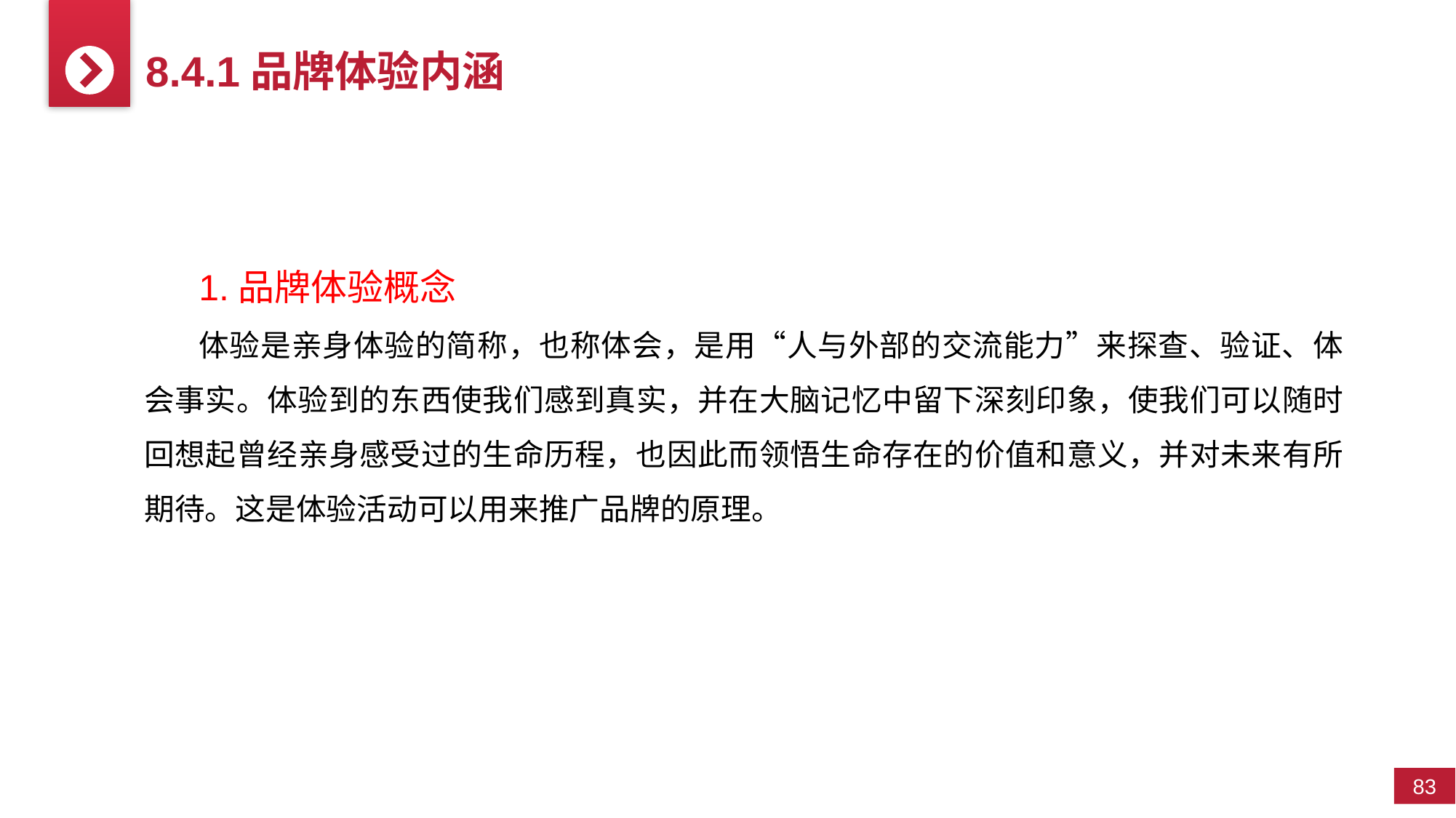

8.4.1品牌体验内涵
1.品牌体验概念
体验是亲身体验的简称，也称体会，是用“人与外部的交流能力”来探查、验证、体会事实。体验到的东西使我们感到真实，并在大脑记忆中留下深刻印象，使我们可以随时回想起曾经亲身感受过的生命历程，也因此而领悟生命存在的价值和意义，并对未来有所期待。这是体验活动可以用来推广品牌的原理。